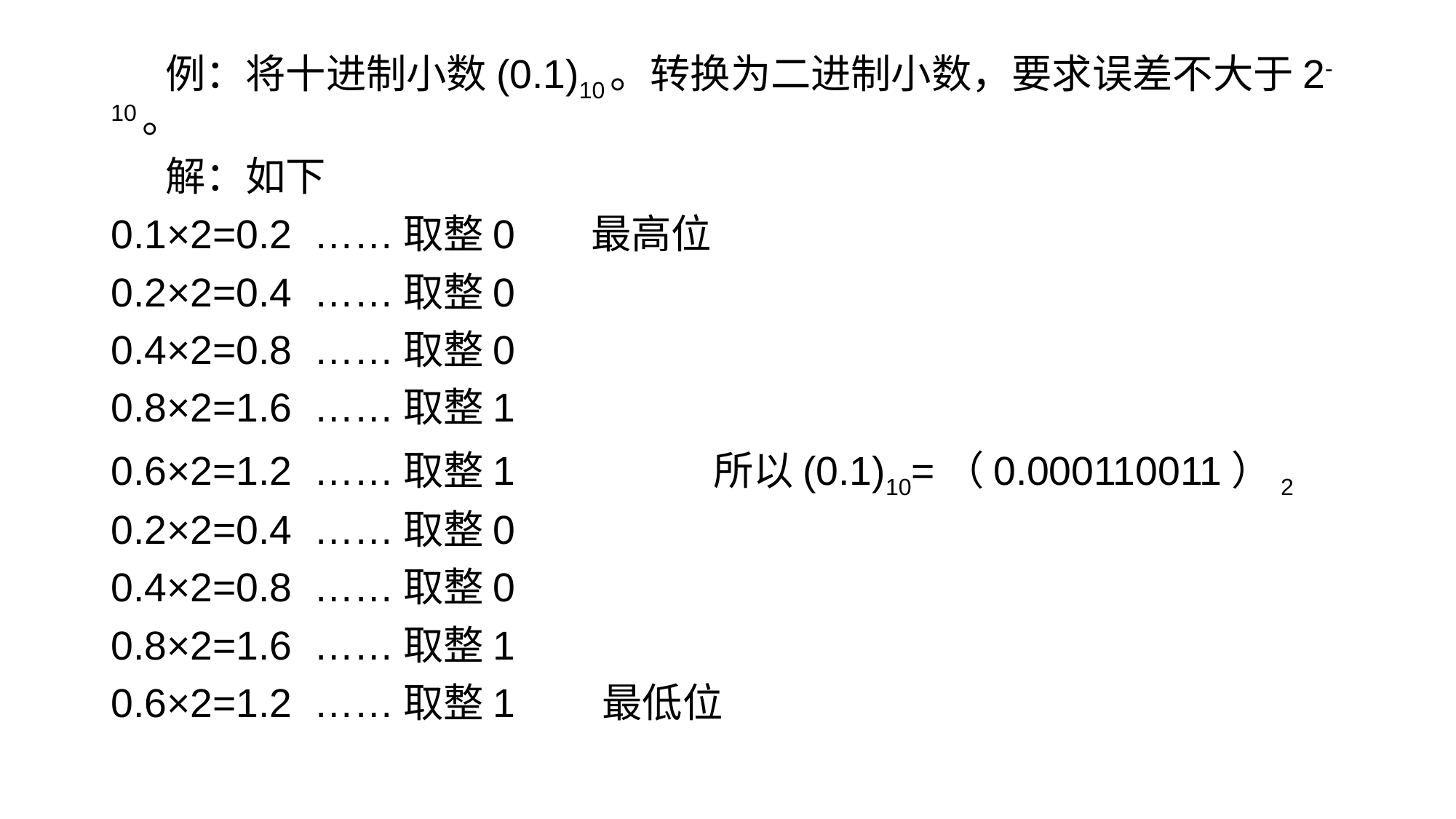

# 例：将十进制小数(0.1)10。转换为二进制小数，要求误差不大于2-10。
     解：如下
0.1×2=0.2  ……取整0      最高位
0.2×2=0.4  ……取整0
0.4×2=0.8  ……取整0
0.8×2=1.6  ……取整1
0.6×2=1.2  ……取整1                 所以(0.1)10=（0.000110011）2
0.2×2=0.4  ……取整0
0.4×2=0.8  ……取整0
0.8×2=1.6  ……取整1
0.6×2=1.2  ……取整1       最低位